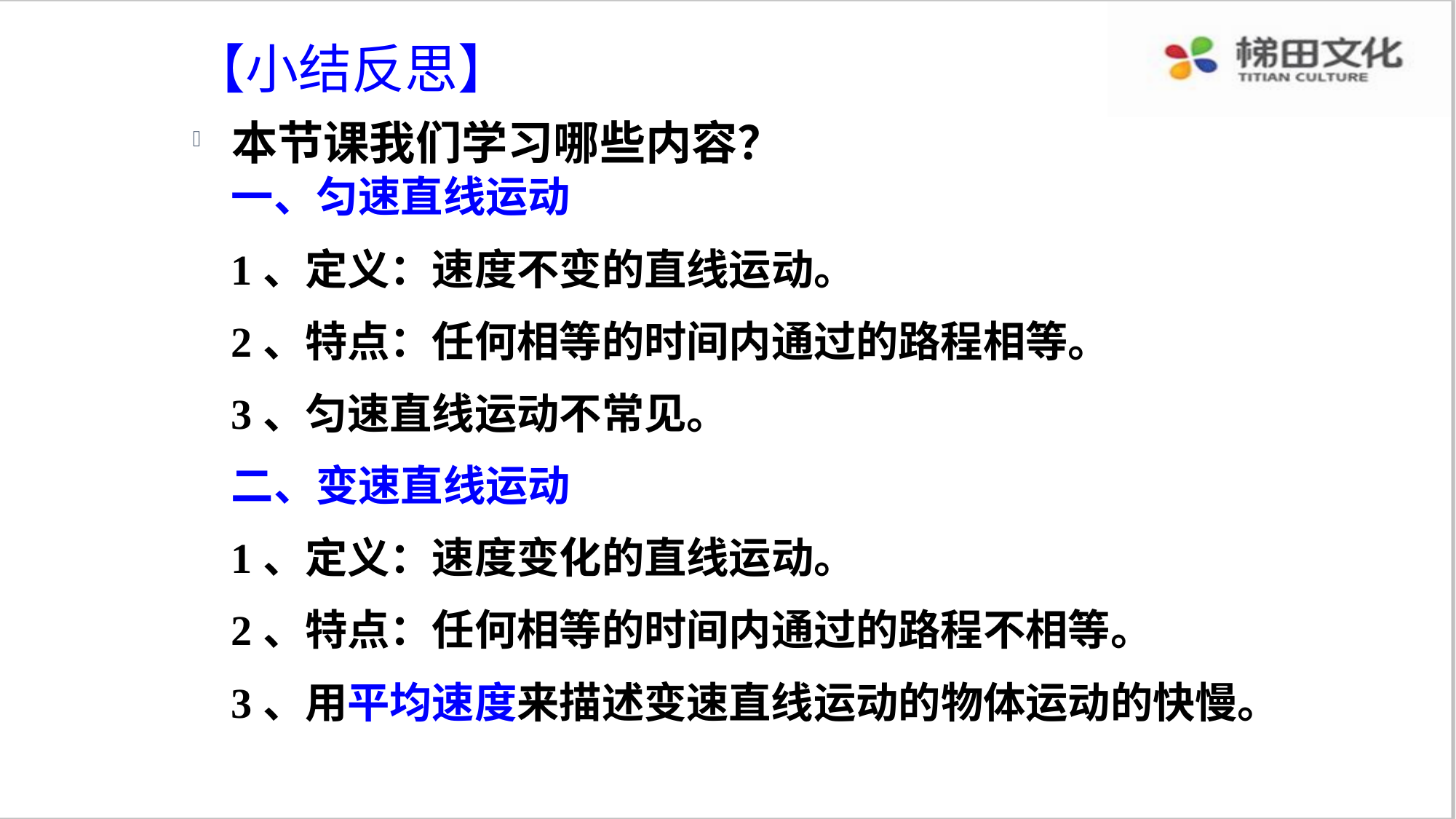

【小结反思】
本节课我们学习哪些内容？
一、匀速直线运动
1、定义：速度不变的直线运动。
2、特点：任何相等的时间内通过的路程相等。
3、匀速直线运动不常见。
二、变速直线运动
1、定义：速度变化的直线运动。
2、特点：任何相等的时间内通过的路程不相等。
3、用平均速度来描述变速直线运动的物体运动的快慢。
15